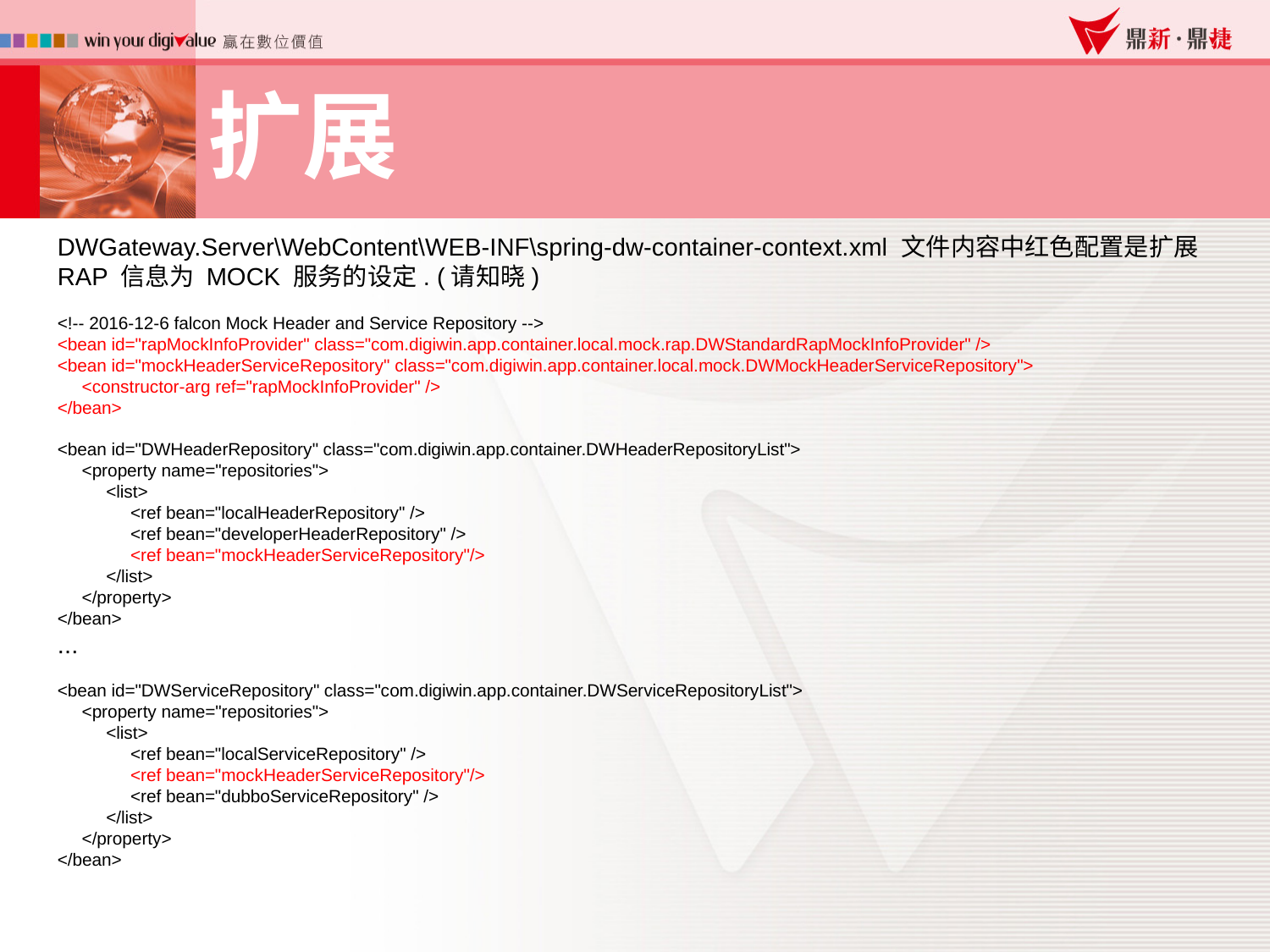

扩展
DWGateway.Server\WebContent\WEB-INF\spring-dw-container-context.xml 文件内容中红色配置是扩展 RAP 信息为 MOCK 服务的设定. (请知晓)

<!-- 2016-12-6 falcon Mock Header and Service Repository -->
<bean id="rapMockInfoProvider" class="com.digiwin.app.container.local.mock.rap.DWStandardRapMockInfoProvider" />
<bean id="mockHeaderServiceRepository" class="com.digiwin.app.container.local.mock.DWMockHeaderServiceRepository">
     <constructor-arg ref="rapMockInfoProvider" />
</bean>

<bean id="DWHeaderRepository" class="com.digiwin.app.container.DWHeaderRepositoryList">
     <property name="repositories">
          <list>
               <ref bean="localHeaderRepository" />
               <ref bean="developerHeaderRepository" />
               <ref bean="mockHeaderServiceRepository"/>
          </list>
     </property>
</bean>
...

<bean id="DWServiceRepository" class="com.digiwin.app.container.DWServiceRepositoryList">
     <property name="repositories">
          <list>
               <ref bean="localServiceRepository" />
               <ref bean="mockHeaderServiceRepository"/>
               <ref bean="dubboServiceRepository" />
          </list>
     </property>
</bean>